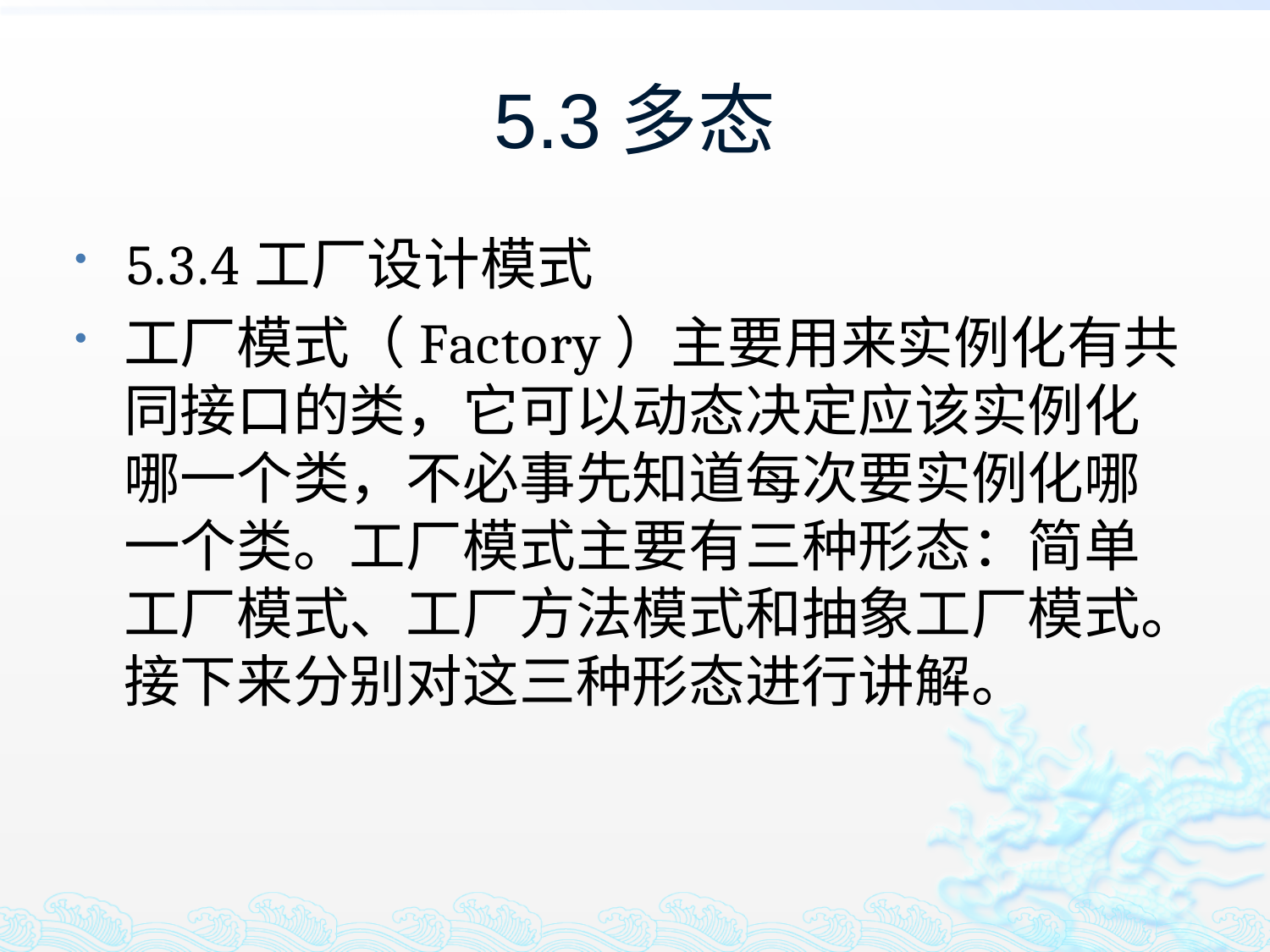

# 5.3多态
5.3.4工厂设计模式
工厂模式（Factory）主要用来实例化有共同接口的类，它可以动态决定应该实例化哪一个类，不必事先知道每次要实例化哪一个类。工厂模式主要有三种形态：简单工厂模式、工厂方法模式和抽象工厂模式。接下来分别对这三种形态进行讲解。